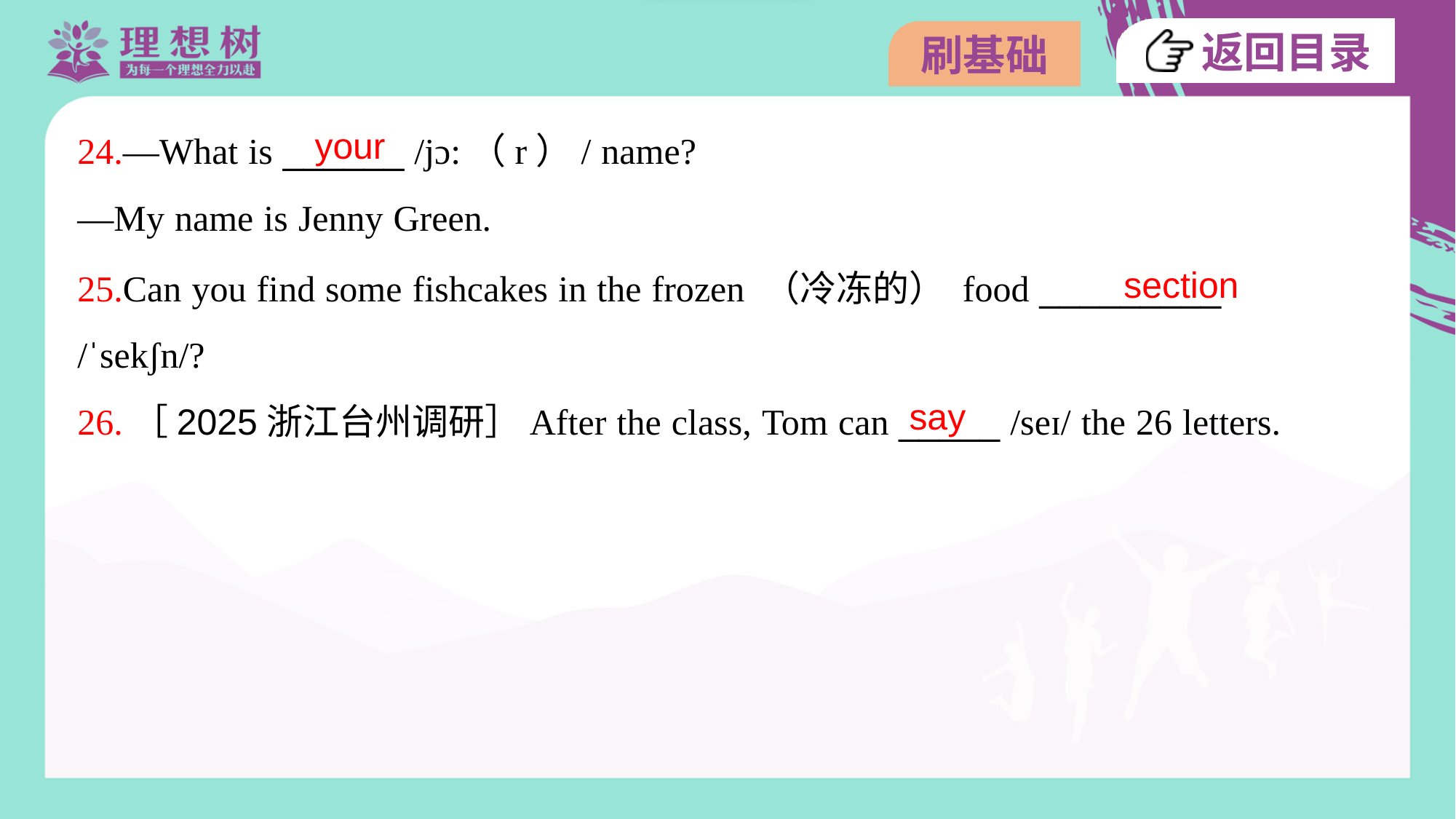

your
24.—What is ______ /jɔ:（r）/ name?
—My name is Jenny Green.
section
25.Can you find some fishcakes in the frozen （冷冻的） food _________
/ˈsekʃn/?
26.［2025浙江台州调研］After the class, Tom can _____ /seɪ/ the 26 letters.
say